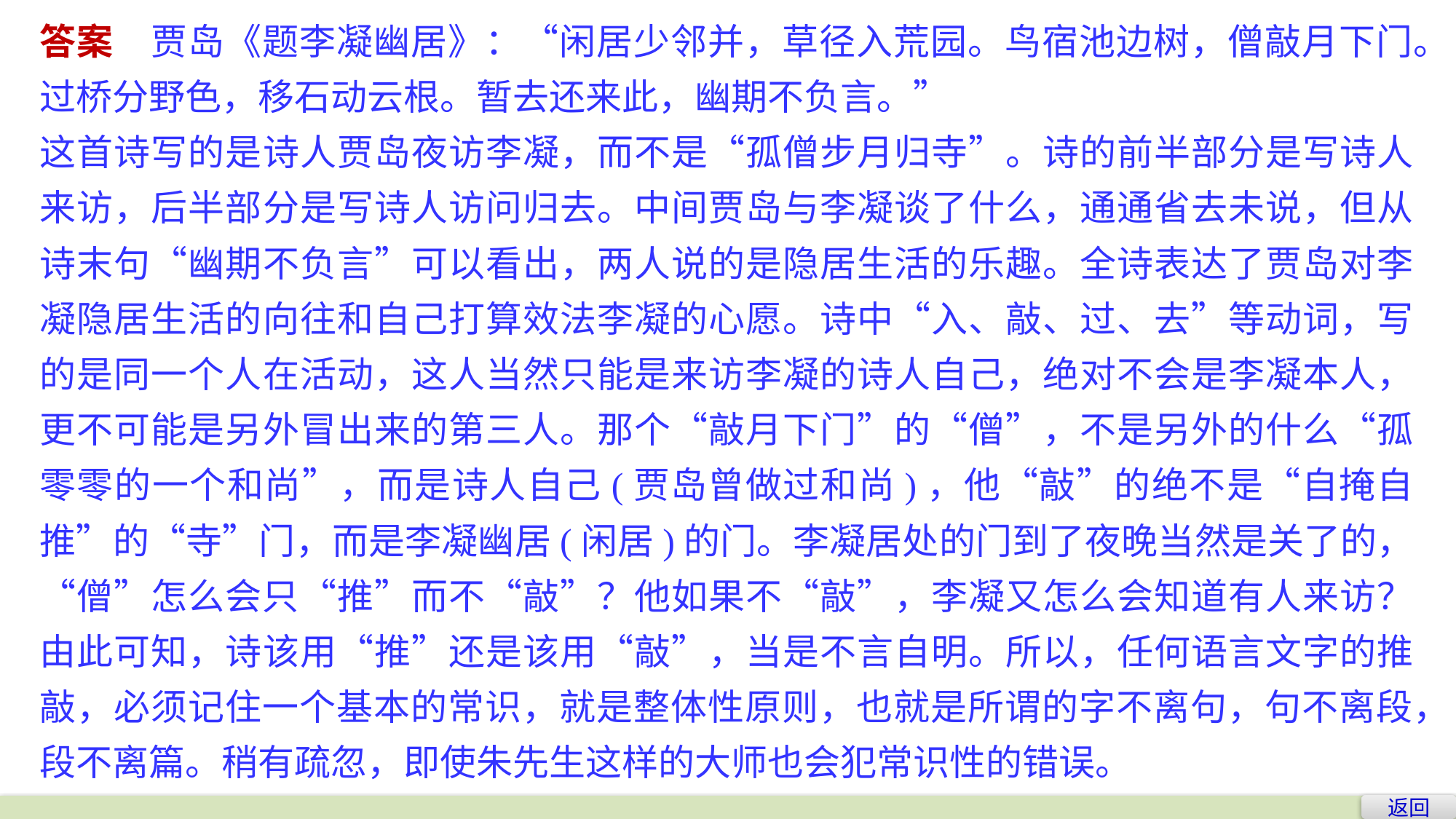

答案　贾岛《题李凝幽居》：“闲居少邻并，草径入荒园。鸟宿池边树，僧敲月下门。过桥分野色，移石动云根。暂去还来此，幽期不负言。”
这首诗写的是诗人贾岛夜访李凝，而不是“孤僧步月归寺”。诗的前半部分是写诗人来访，后半部分是写诗人访问归去。中间贾岛与李凝谈了什么，通通省去未说，但从诗末句“幽期不负言”可以看出，两人说的是隐居生活的乐趣。全诗表达了贾岛对李凝隐居生活的向往和自己打算效法李凝的心愿。诗中“入、敲、过、去”等动词，写的是同一个人在活动，这人当然只能是来访李凝的诗人自己，绝对不会是李凝本人，更不可能是另外冒出来的第三人。那个“敲月下门”的“僧”，不是另外的什么“孤零零的一个和尚”，而是诗人自己(贾岛曾做过和尚)，他“敲”的绝不是“自掩自推”的“寺”门，而是李凝幽居(闲居)的门。李凝居处的门到了夜晚当然是关了的，“僧”怎么会只“推”而不“敲”？他如果不“敲”，李凝又怎么会知道有人来访？由此可知，诗该用“推”还是该用“敲”，当是不言自明。所以，任何语言文字的推敲，必须记住一个基本的常识，就是整体性原则，也就是所谓的字不离句，句不离段，段不离篇。稍有疏忽，即使朱先生这样的大师也会犯常识性的错误。
返回